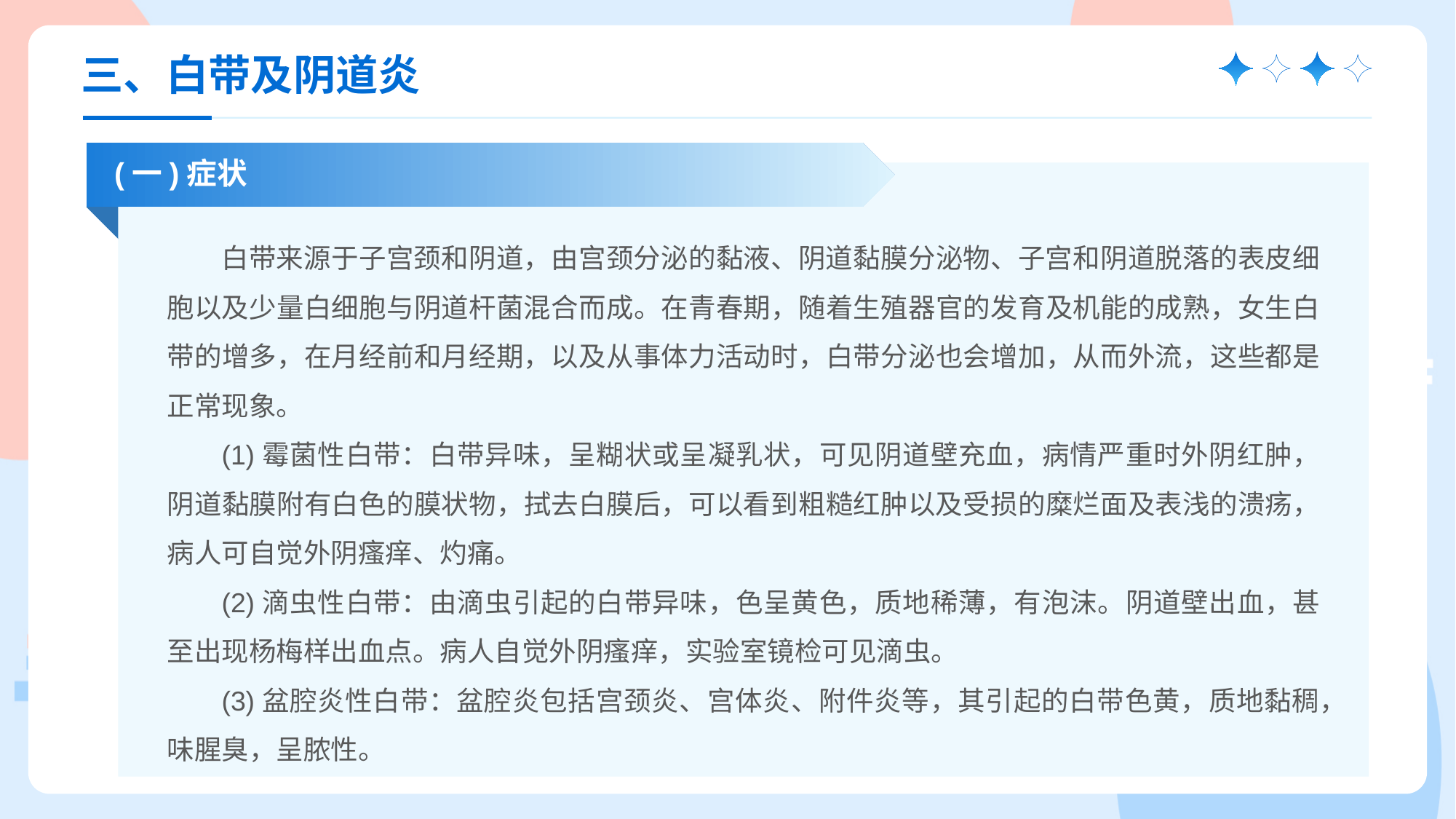

三、白带及阴道炎
(一)症状

白带来源于子宫颈和阴道，由宫颈分泌的黏液、阴道黏膜分泌物、子宫和阴道脱落的表皮细胞以及少量白细胞与阴道杆菌混合而成。在青春期，随着生殖器官的发育及机能的成熟，女生白带的增多，在月经前和月经期，以及从事体力活动时，白带分泌也会增加，从而外流，这些都是正常现象。
(1)霉菌性白带：白带异味，呈糊状或呈凝乳状，可见阴道壁充血，病情严重时外阴红肿，阴道黏膜附有白色的膜状物，拭去白膜后，可以看到粗糙红肿以及受损的糜烂面及表浅的溃疡，病人可自觉外阴瘙痒、灼痛。
(2)滴虫性白带：由滴虫引起的白带异味，色呈黄色，质地稀薄，有泡沫。阴道壁出血，甚至出现杨梅样出血点。病人自觉外阴瘙痒，实验室镜检可见滴虫。
(3)盆腔炎性白带：盆腔炎包括宫颈炎、宫体炎、附件炎等，其引起的白带色黄，质地黏稠，味腥臭，呈脓性。